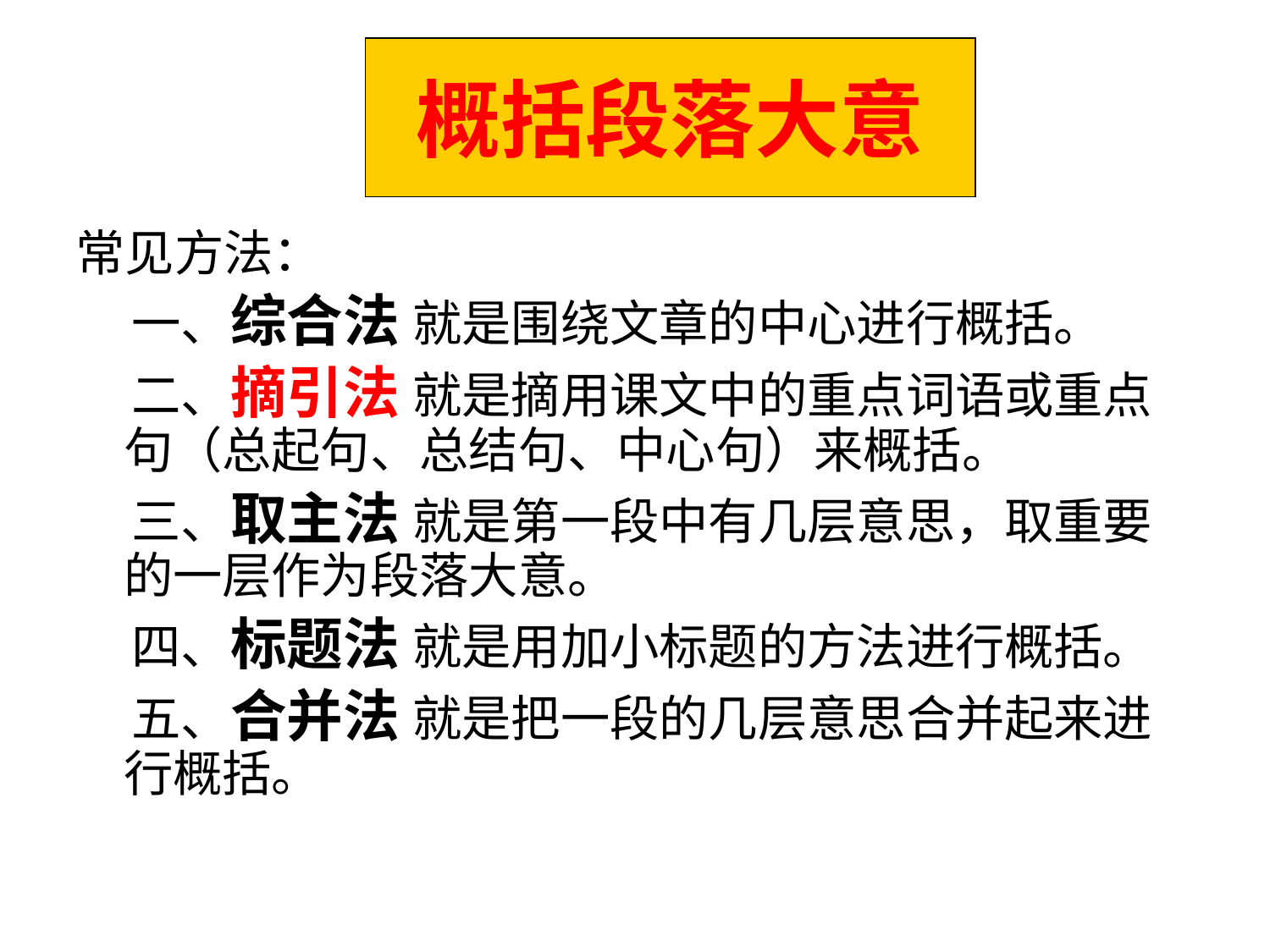

# 概括段落大意
常见方法：
    一、综合法 就是围绕文章的中心进行概括。
    二、摘引法 就是摘用课文中的重点词语或重点句（总起句、总结句、中心句）来概括。
    三、取主法 就是第一段中有几层意思，取重要的一层作为段落大意。
    四、标题法 就是用加小标题的方法进行概括。
    五、合并法 就是把一段的几层意思合并起来进行概括。